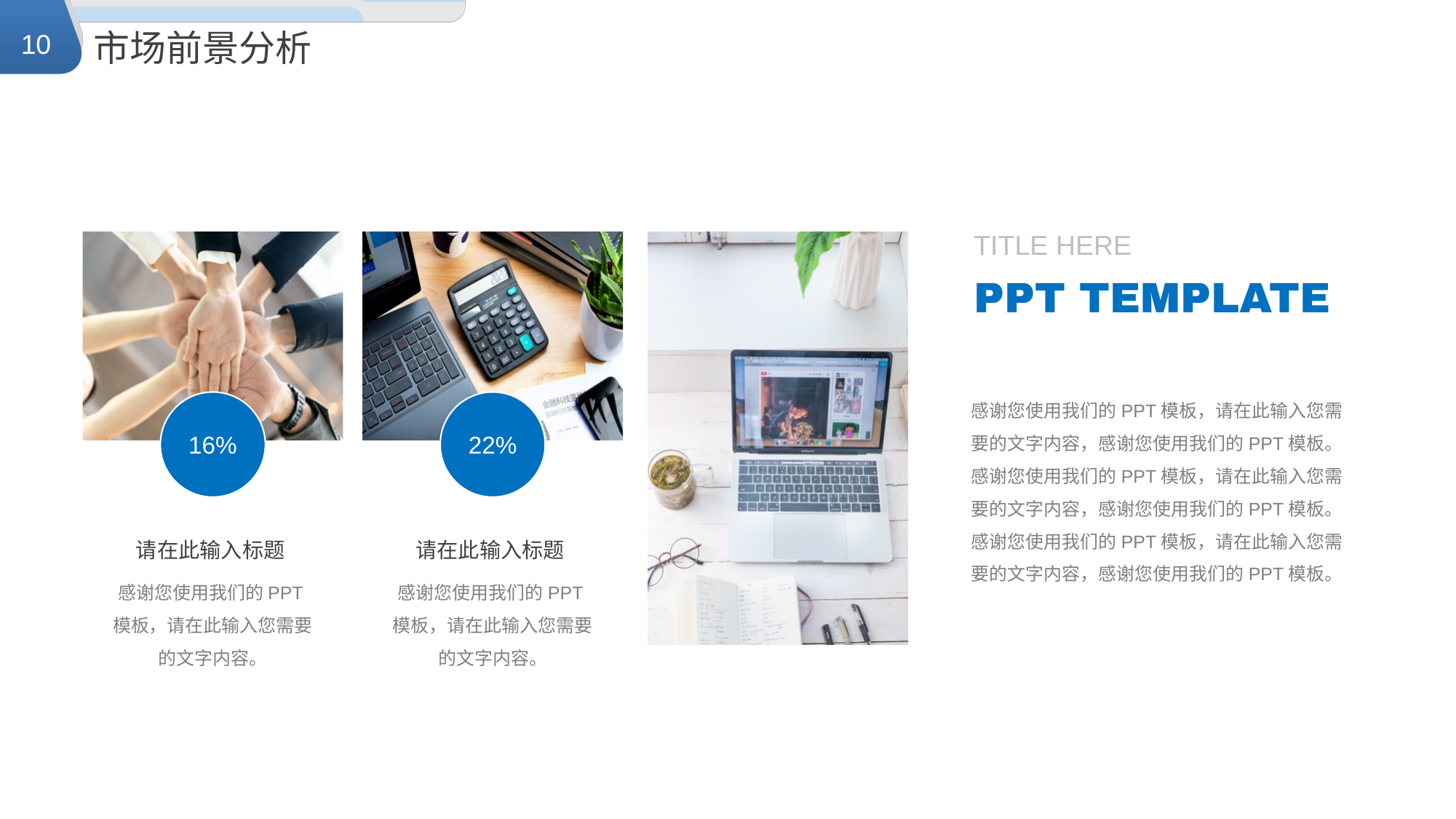

市场前景分析
TITLE HERE

PPT TEMPLATE
感谢您使用我们的PPT模板，请在此输入您需要的文字内容，感谢您使用我们的PPT模板。感谢您使用我们的PPT模板，请在此输入您需要的文字内容，感谢您使用我们的PPT模板。感谢您使用我们的PPT模板，请在此输入您需要的文字内容，感谢您使用我们的PPT模板。

16%
22%
请在此输入标题
请在此输入标题
感谢您使用我们的PPT模板，请在此输入您需要的文字内容。
感谢您使用我们的PPT模板，请在此输入您需要的文字内容。